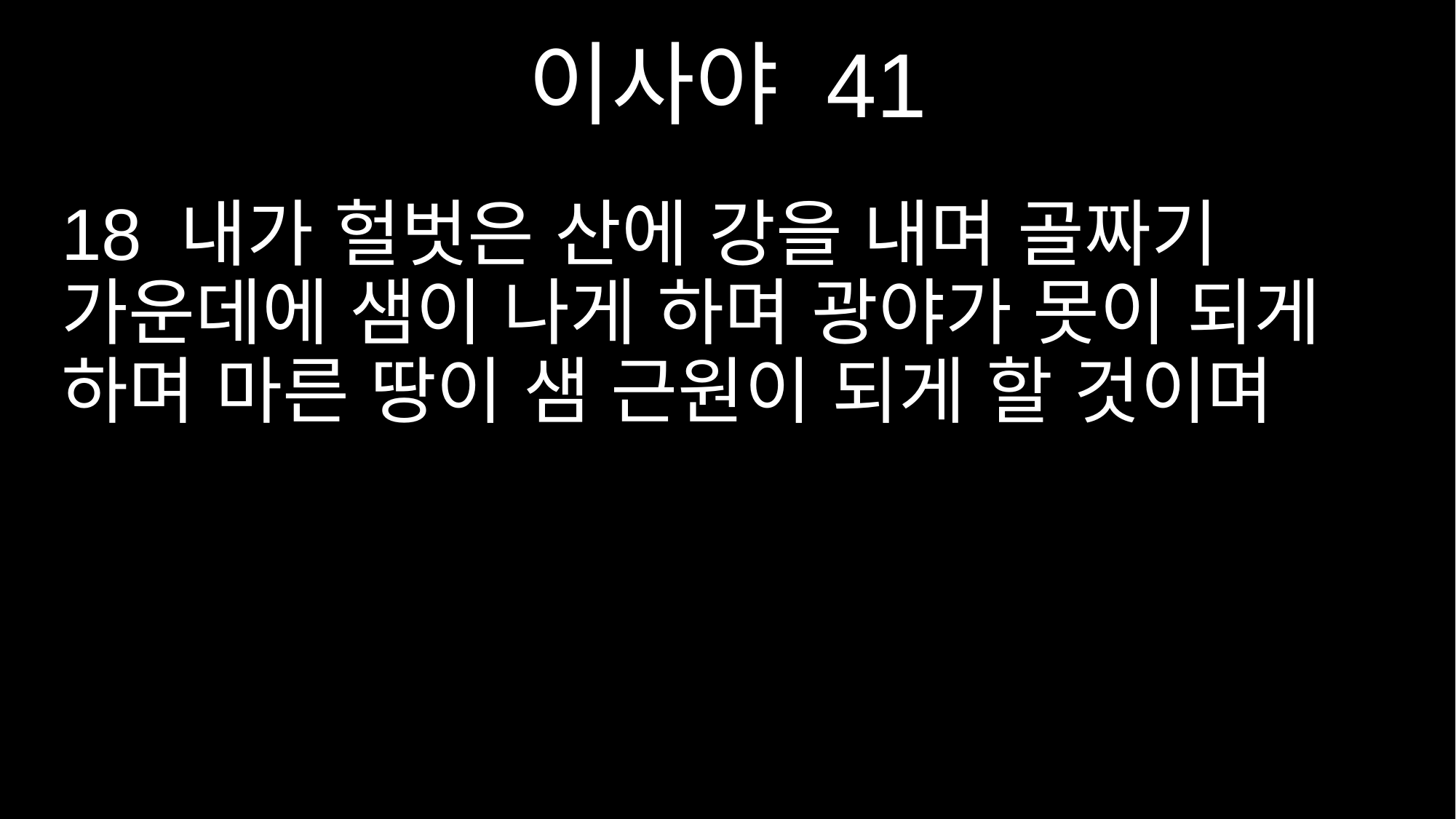

이사야 41
18 내가 헐벗은 산에 강을 내며 골짜기 가운데에 샘이 나게 하며 광야가 못이 되게 하며 마른 땅이 샘 근원이 되게 할 것이며